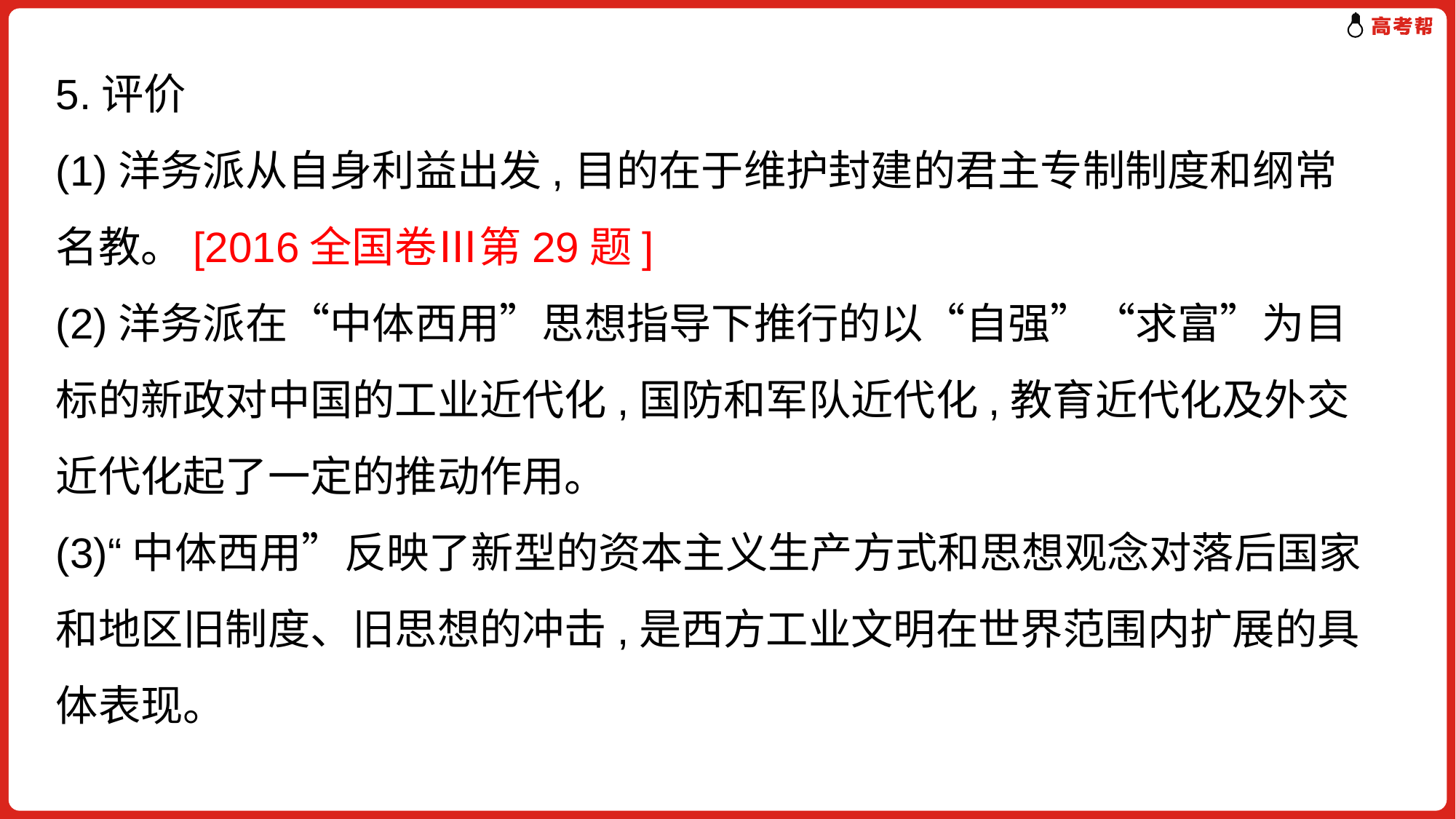

5.评价
(1)洋务派从自身利益出发,目的在于维护封建的君主专制制度和纲常名教。[2016全国卷Ⅲ第29题]
(2)洋务派在“中体西用”思想指导下推行的以“自强”“求富”为目标的新政对中国的工业近代化,国防和军队近代化,教育近代化及外交近代化起了一定的推动作用。
(3)“中体西用”反映了新型的资本主义生产方式和思想观念对落后国家和地区旧制度、旧思想的冲击,是西方工业文明在世界范围内扩展的具体表现。